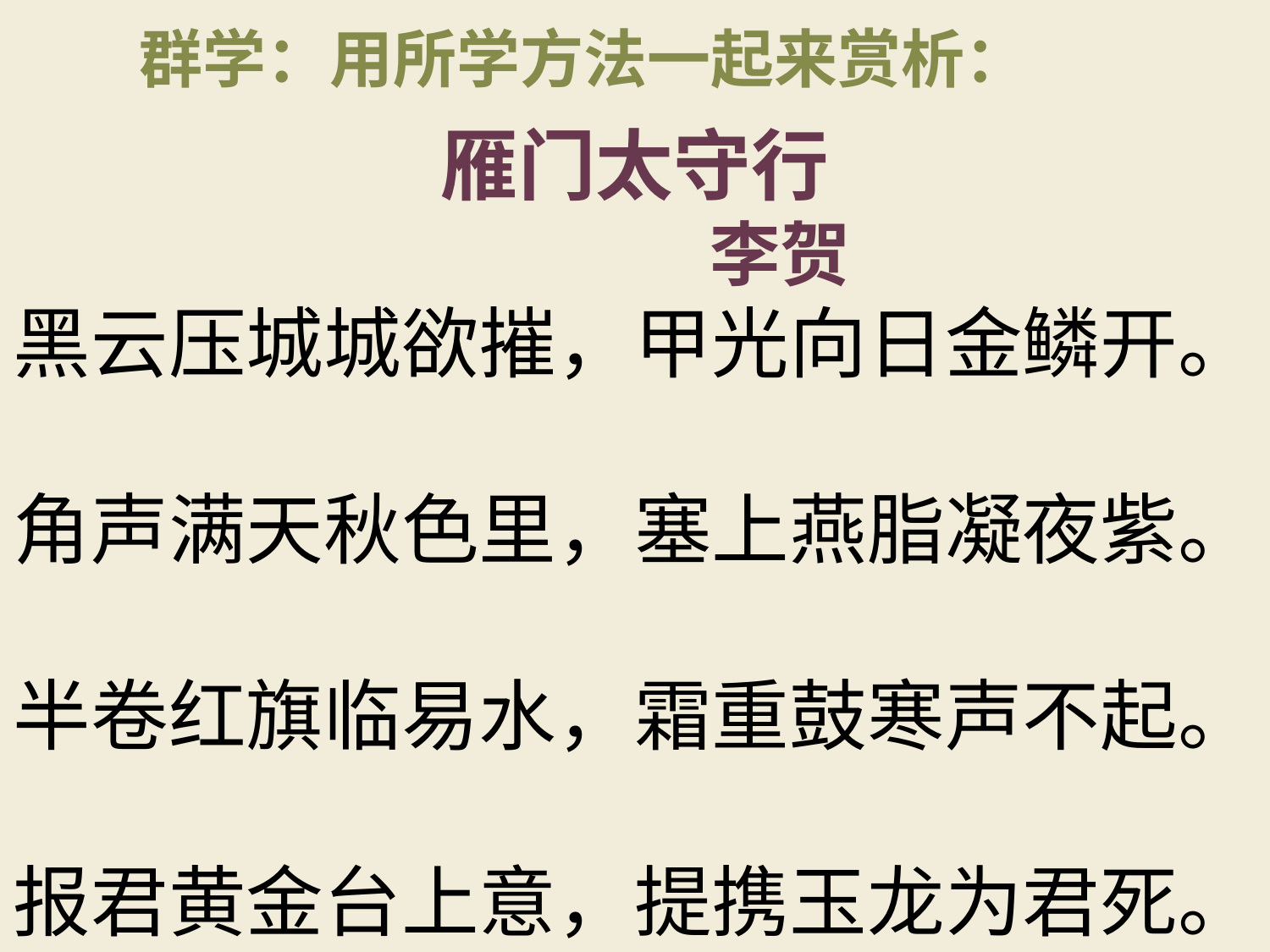

群学：用所学方法一起来赏析：
雁门太守行
                 李贺
黑云压城城欲摧，甲光向日金鳞开。

角声满天秋色里，塞上燕脂凝夜紫。

半卷红旗临易水，霜重鼓寒声不起。

报君黄金台上意，提携玉龙为君死。